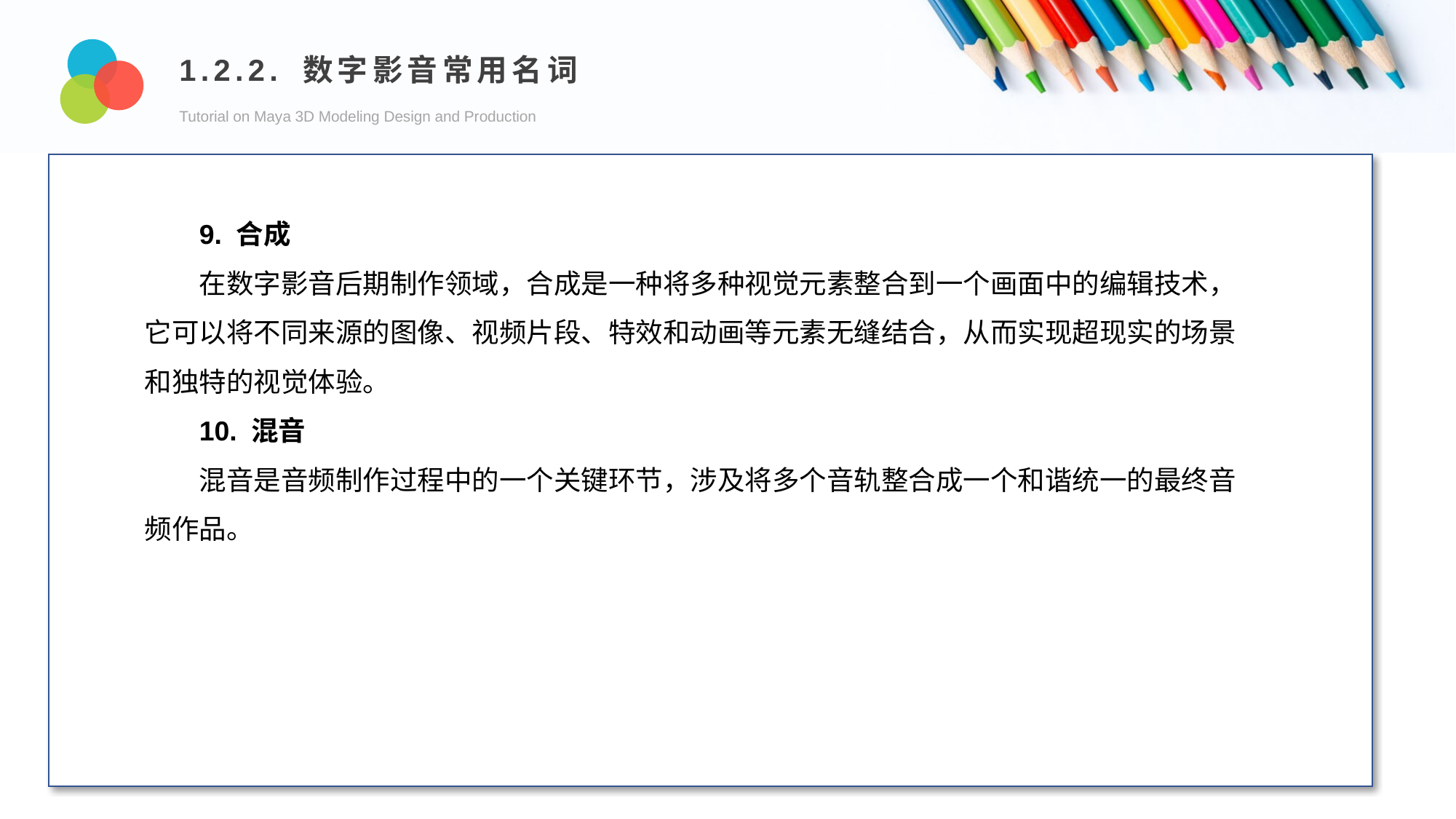

1.2.2. 数字影音常用名词
Tutorial on Maya 3D Modeling Design and Production
Design and Production
9. 合成
在数字影音后期制作领域，合成是一种将多种视觉元素整合到一个画面中的编辑技术，它可以将不同来源的图像、视频片段、特效和动画等元素无缝结合，从而实现超现实的场景和独特的视觉体验。
10. 混音
混音是音频制作过程中的一个关键环节，涉及将多个音轨整合成一个和谐统一的最终音频作品。